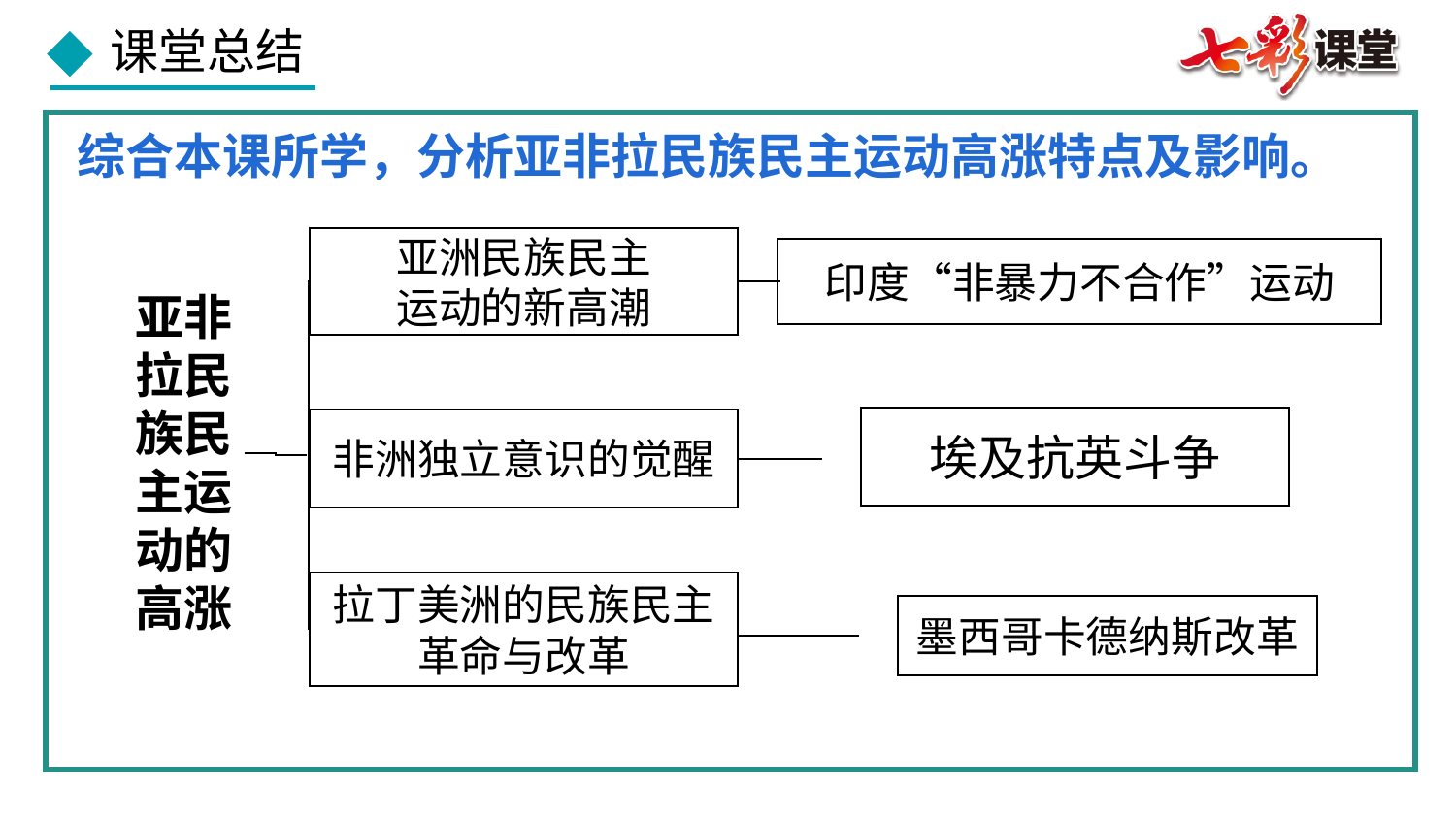

综合本课所学，分析亚非拉民族民主运动高涨特点及影响。
亚洲民族民主
运动的新高潮
亚非拉民族民主运动的高涨
印度“非暴力不合作”运动
埃及抗英斗争
非洲独立意识的觉醒
拉丁美洲的民族民主革命与改革
墨西哥卡德纳斯改革